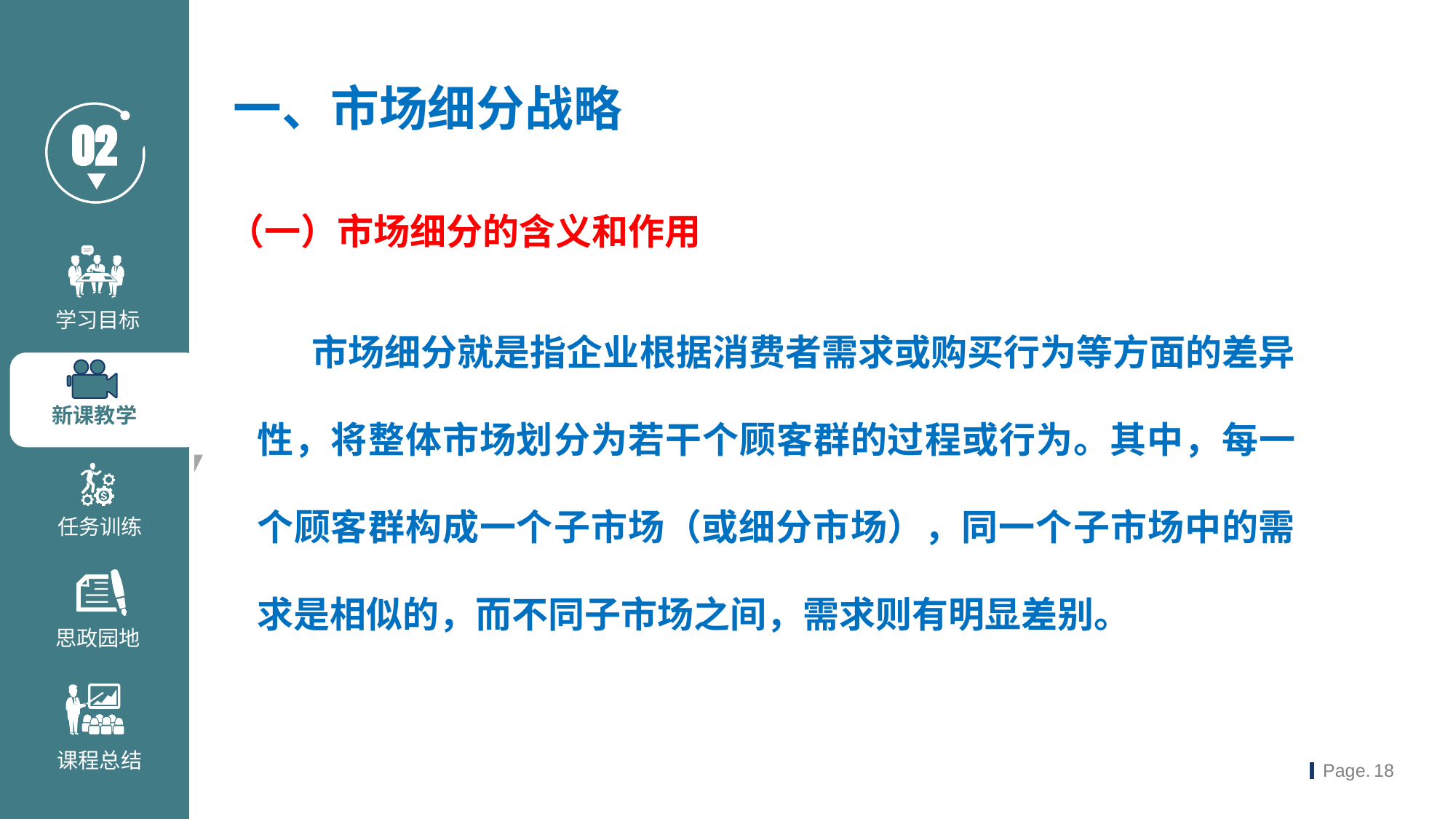

一、市场细分战略
（一）市场细分的含义和作用
市场细分就是指企业根据消费者需求或购买行为等方面的差异性，将整体市场划分为若干个顾客群的过程或行为。其中，每一个顾客群构成一个子市场（或细分市场），同一个子市场中的需求是相似的，而不同子市场之间，需求则有明显差别。